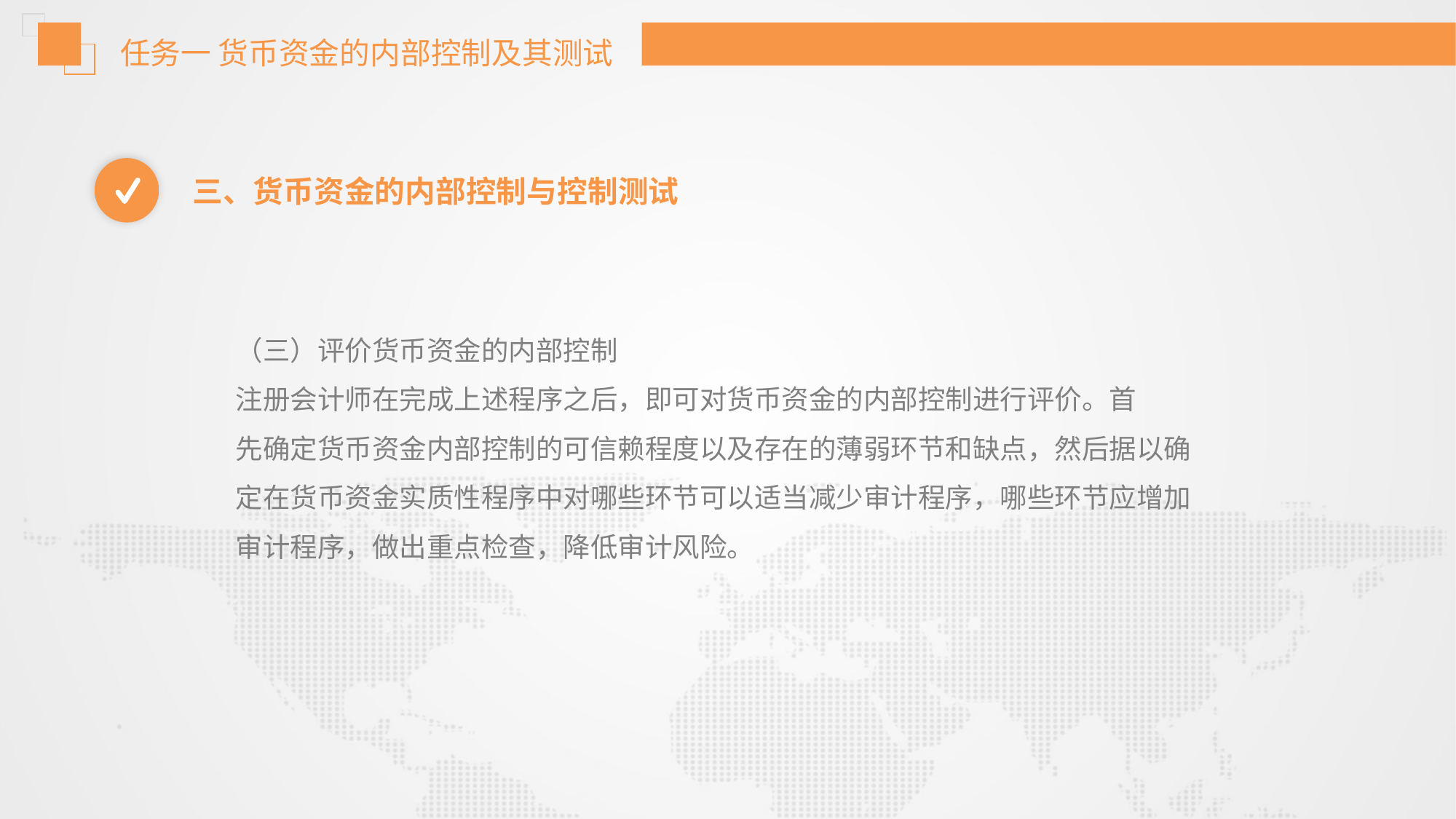

任务一 货币资金的内部控制及其测试

三、货币资金的内部控制与控制测试
（三）评价货币资金的内部控制
注册会计师在完成上述程序之后，即可对货币资金的内部控制进行评价。首
先确定货币资金内部控制的可信赖程度以及存在的薄弱环节和缺点，然后据以确
定在货币资金实质性程序中对哪些环节可以适当减少审计程序，哪些环节应增加
审计程序，做出重点检查，降低审计风险。